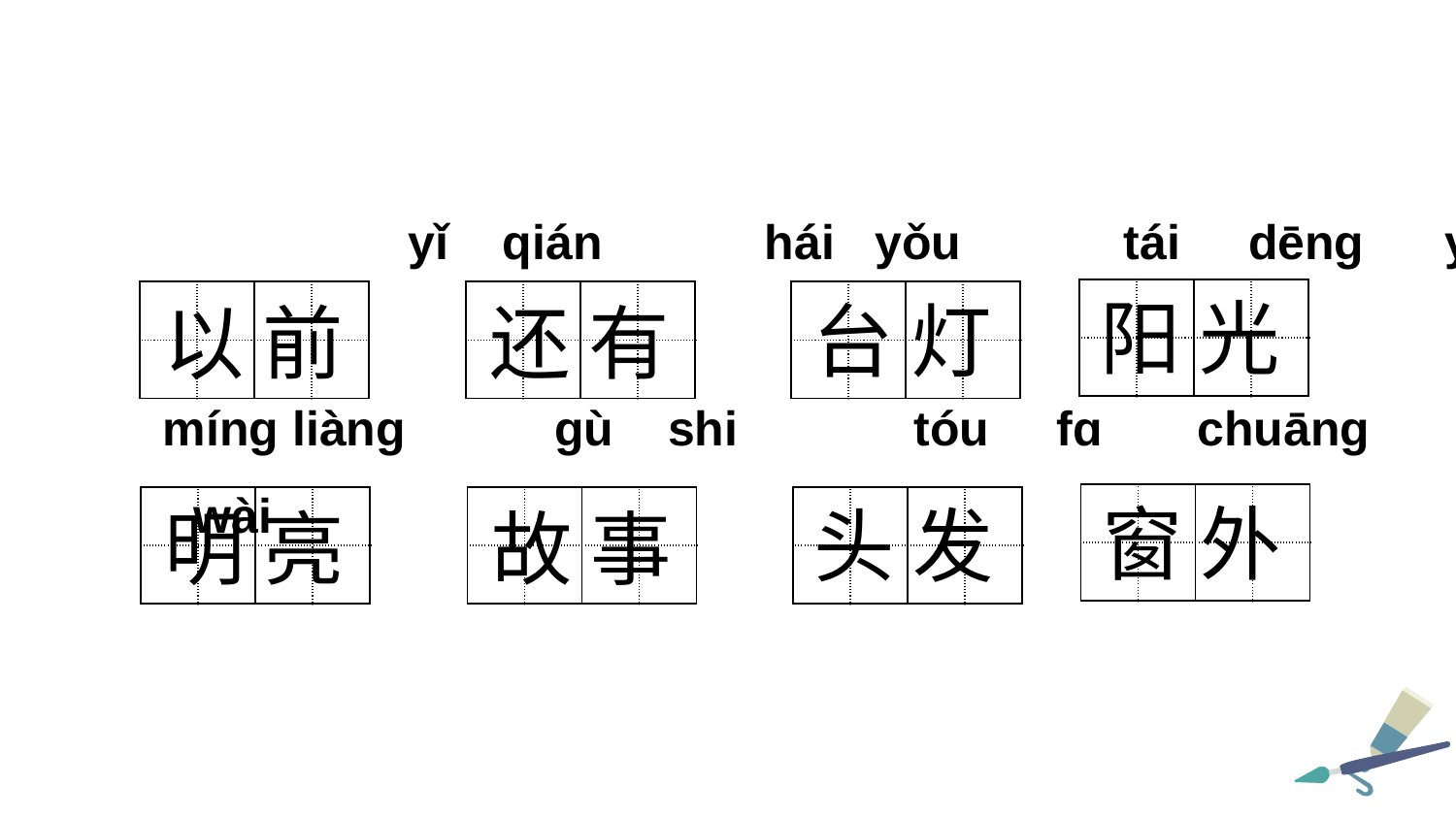

yǐ    qián            hái   yǒu            tái     dēnɡ      yánɡ ɡuānɡ
|  |  |  |  |
| --- | --- | --- | --- |
|  |  |  |  |
阳 光
|  |  |  |  |
| --- | --- | --- | --- |
|  |  |  |  |
|  |  |  |  |
| --- | --- | --- | --- |
|  |  |  |  |
|  |  |  |  |
| --- | --- | --- | --- |
|  |  |  |  |
台 灯
以 前
还 有

   mínɡ liànɡ           ɡù    shi             tóu     fɑ       chuānɡ wài
|  |  |  |  |
| --- | --- | --- | --- |
|  |  |  |  |
窗 外
|  |  |  |  |
| --- | --- | --- | --- |
|  |  |  |  |
|  |  |  |  |
| --- | --- | --- | --- |
|  |  |  |  |
|  |  |  |  |
| --- | --- | --- | --- |
|  |  |  |  |
头 发
明 亮
故 事